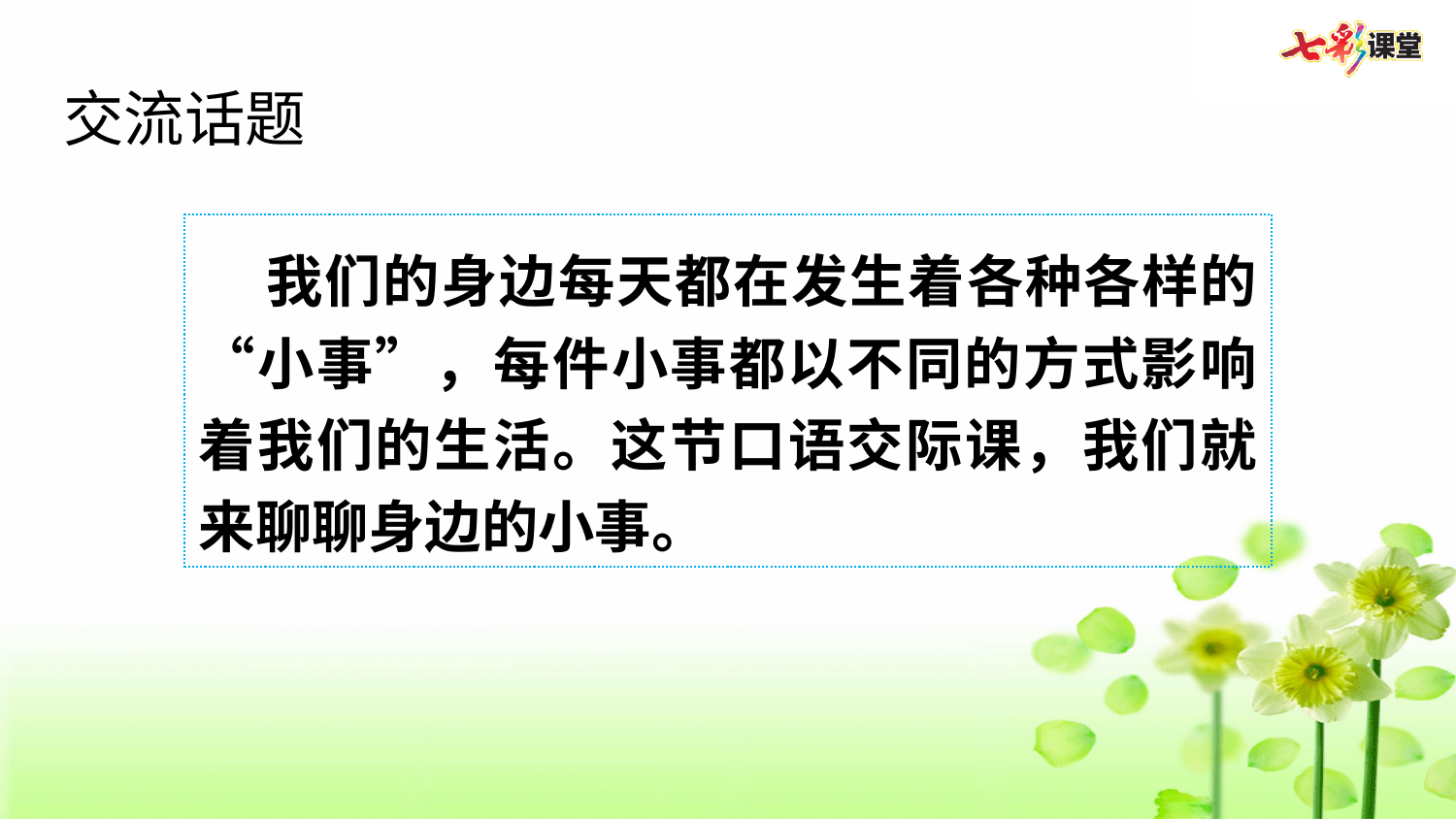

交流话题
   我们的身边每天都在发生着各种各样的“小事”，每件小事都以不同的方式影响着我们的生活。这节口语交际课，我们就来聊聊身边的小事。